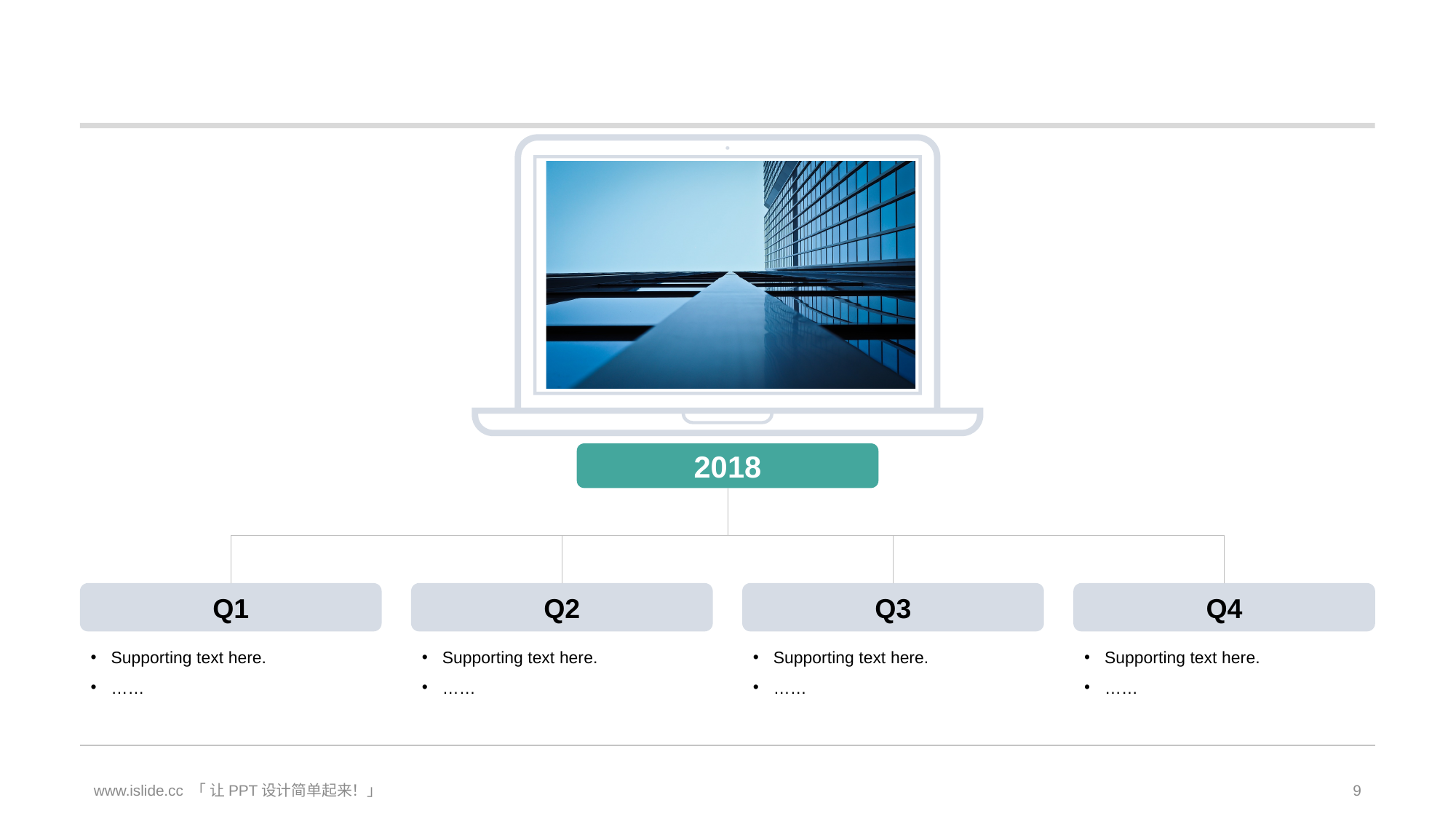

#

2018
Q1
Q2
Q3
Q4
Supporting text here.
……
Supporting text here.
……
Supporting text here.
……
Supporting text here.
……
www.islide.cc 「 让PPT设计简单起来！」
9